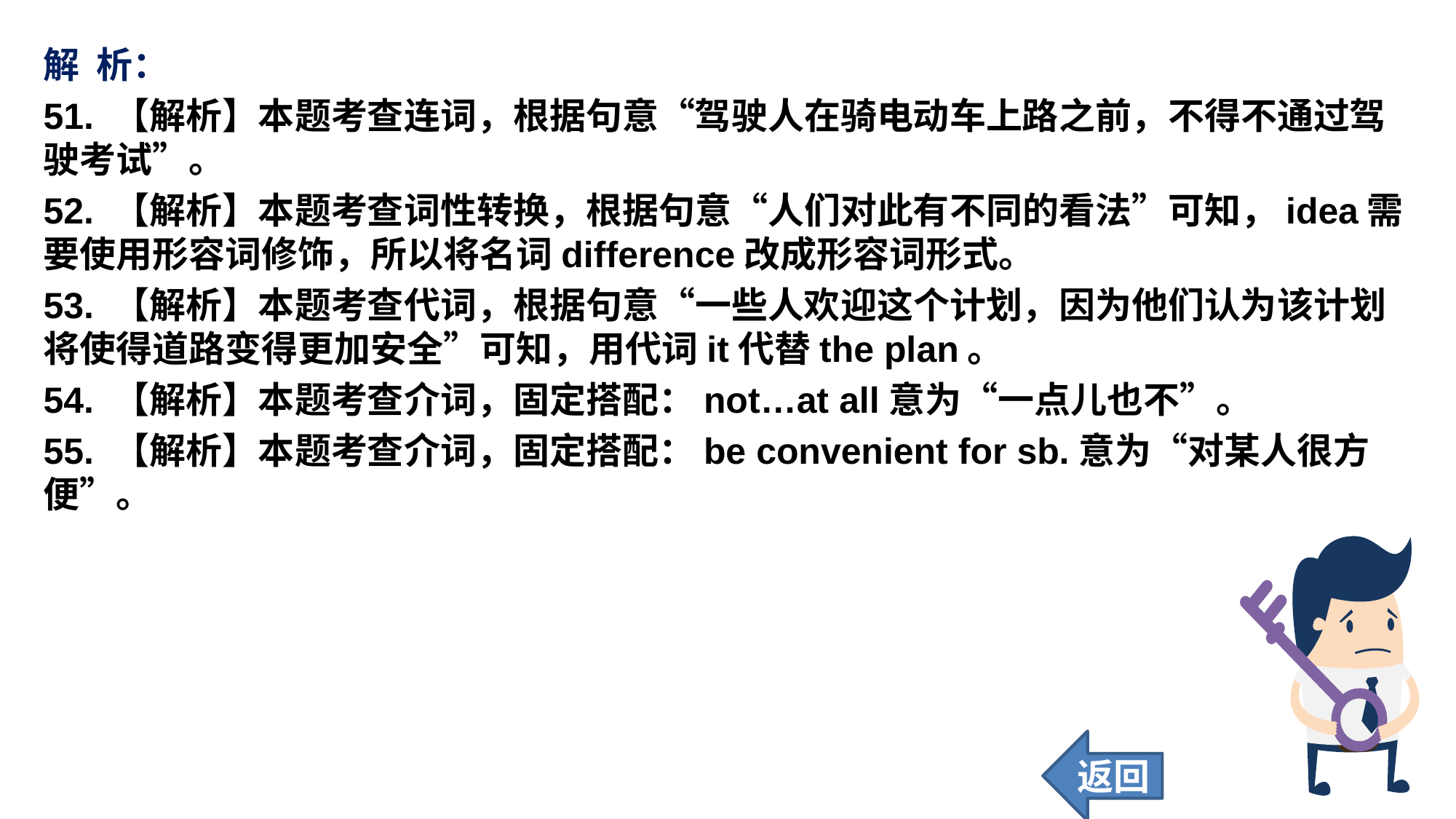

解  析：
51. 【解析】本题考查连词，根据句意“驾驶人在骑电动车上路之前，不得不通过驾驶考试”。
52. 【解析】本题考查词性转换，根据句意“人们对此有不同的看法”可知，idea需要使用形容词修饰，所以将名词difference改成形容词形式。
53. 【解析】本题考查代词，根据句意“一些人欢迎这个计划，因为他们认为该计划将使得道路变得更加安全”可知，用代词it代替the plan。
54. 【解析】本题考查介词，固定搭配：not…at all意为“一点儿也不”。
55. 【解析】本题考查介词，固定搭配：be convenient for sb.意为“对某人很方便”。

返回
54